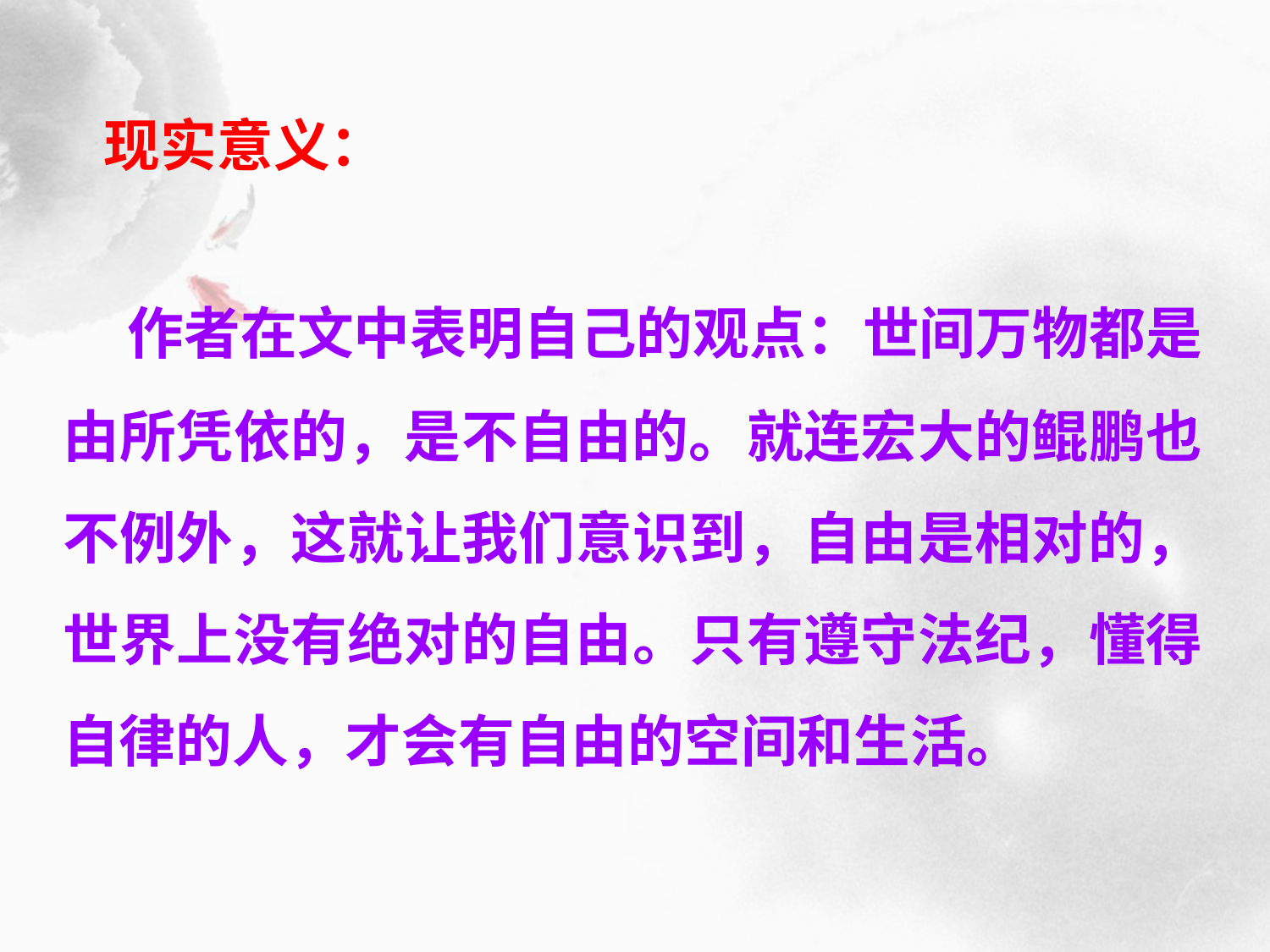

# 现实意义：
       作者在文中表明自己的观点：世间万物都是由所凭依的，是不自由的。就连宏大的鲲鹏也不例外，这就让我们意识到，自由是相对的，世界上没有绝对的自由。只有遵守法纪，懂得自律的人，才会有自由的空间和生活。